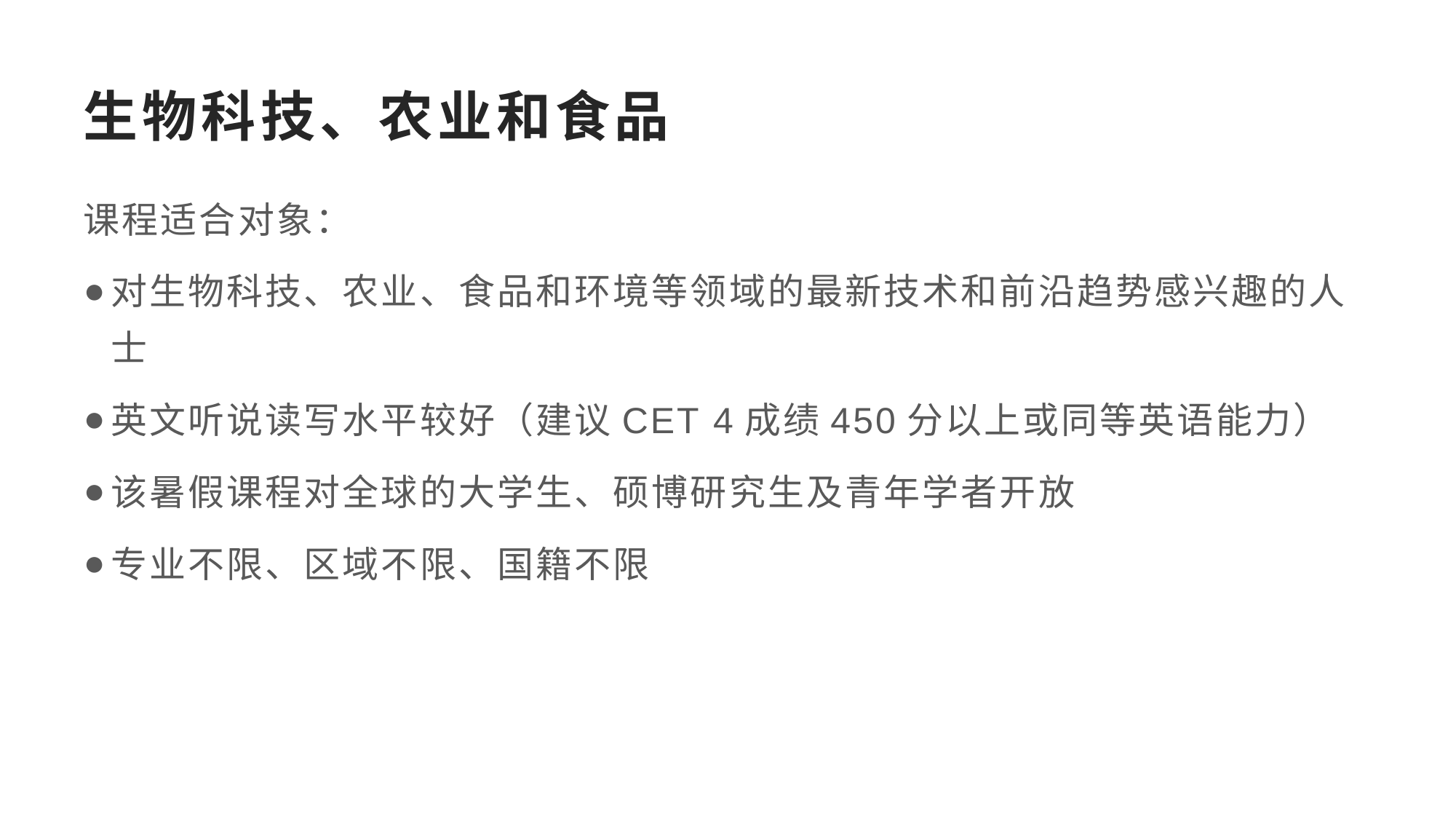

# 生物科技、农业和食品
课程适合对象：
对生物科技、农业、食品和环境等领域的最新技术和前沿趋势感兴趣的人士
英文听说读写水平较好（建议CET 4成绩450分以上或同等英语能力）
该暑假课程对全球的大学生、硕博研究生及青年学者开放
专业不限、区域不限、国籍不限